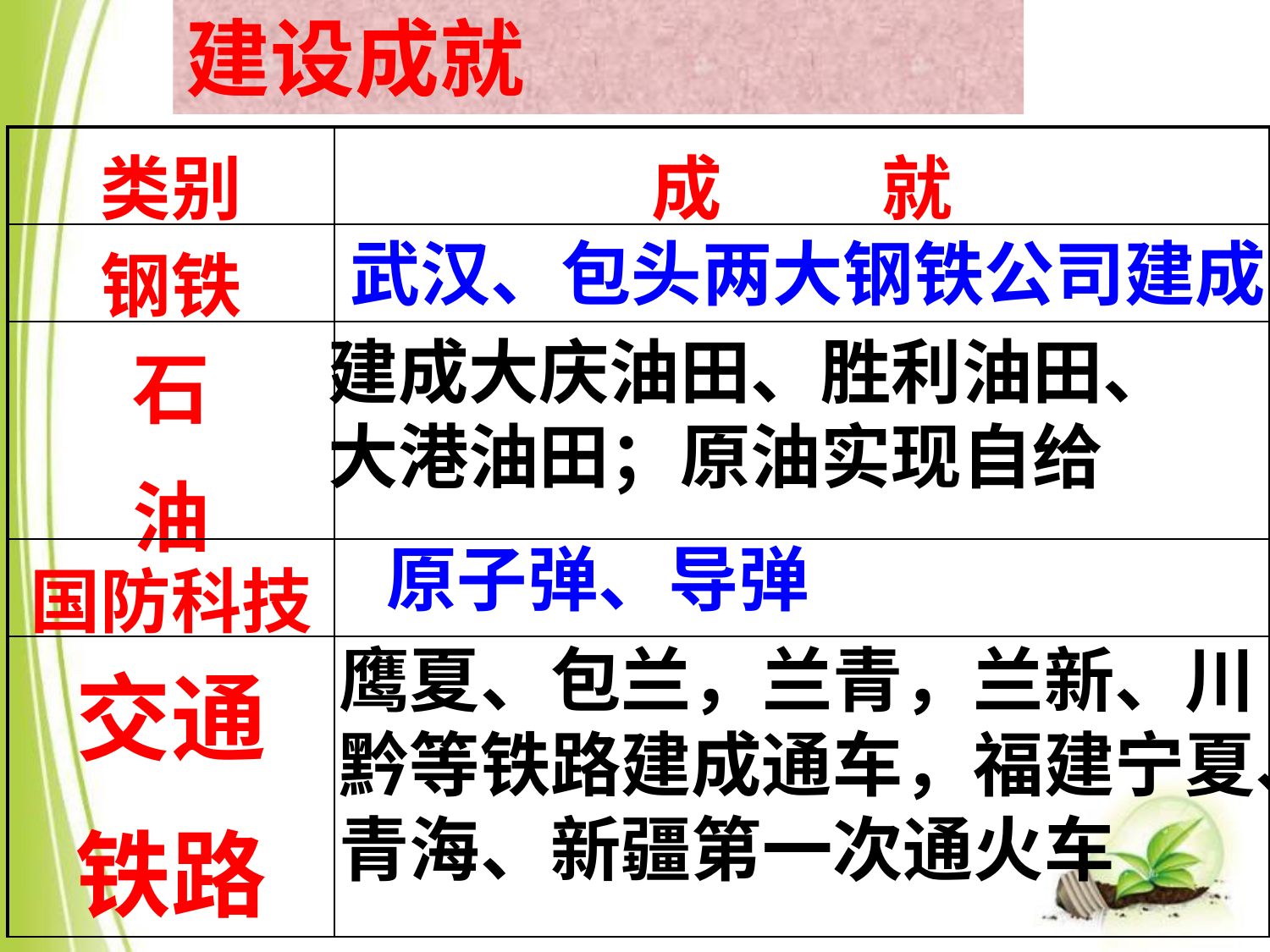

建设成就
| 类别 | 成 就 |
| --- | --- |
| 钢铁 |  |
| 石 油 |  |
| 国防科技 |  |
| 交通 铁路 |  |
武汉、包头两大钢铁公司建成
建成大庆油田、胜利油田、大港油田；原油实现自给
原子弹、导弹
鹰夏、包兰，兰青，兰新、川黔等铁路建成通车，福建宁夏、青海、新疆第一次通火车